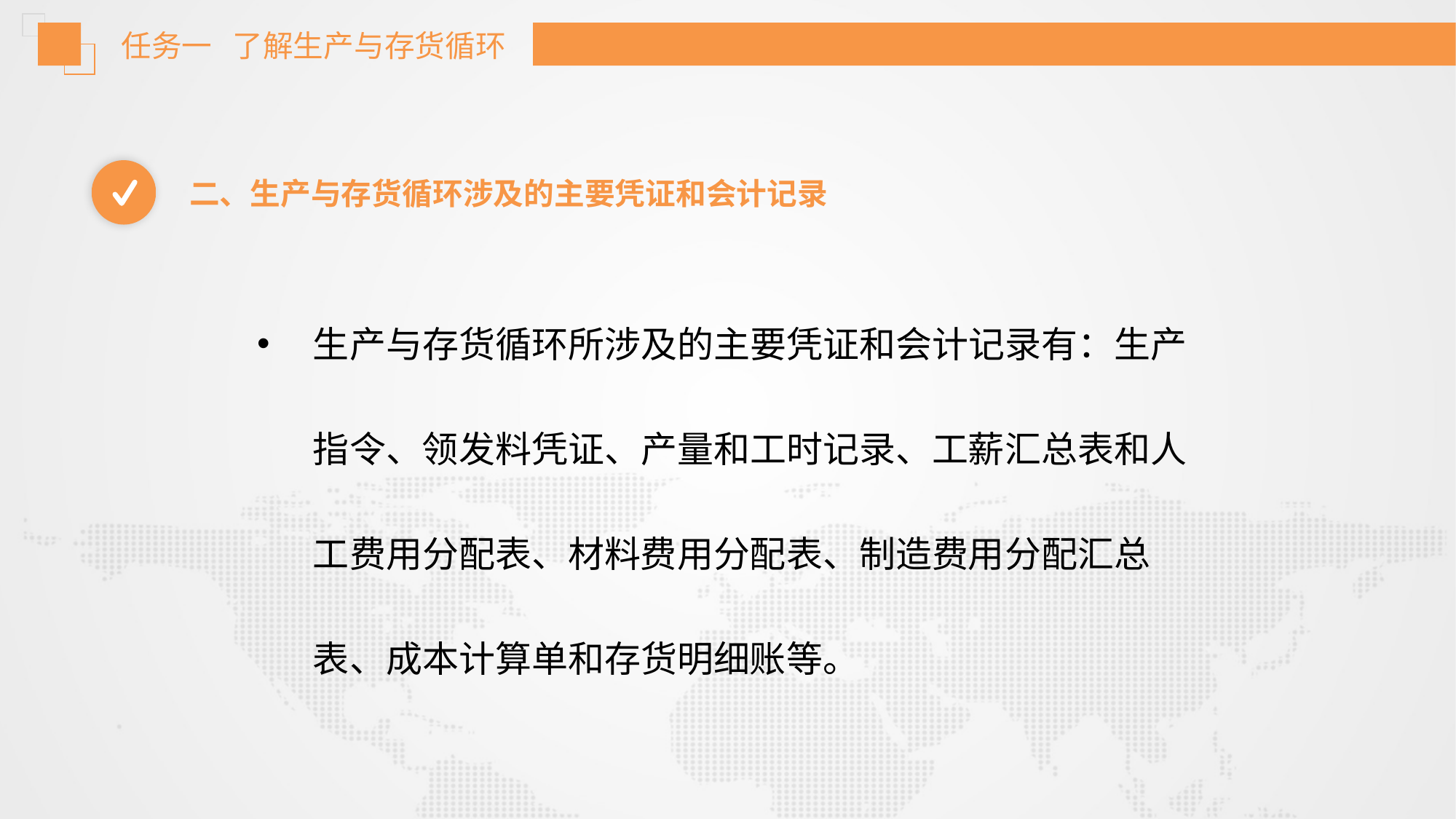

任务一   了解生产与存货循环

二、生产与存货循环涉及的主要凭证和会计记录

生产与存货循环所涉及的主要凭证和会计记录有：生产指令、领发料凭证、产量和工时记录、工薪汇总表和人工费用分配表、材料费用分配表、制造费用分配汇总表、成本计算单和存货明细账等。